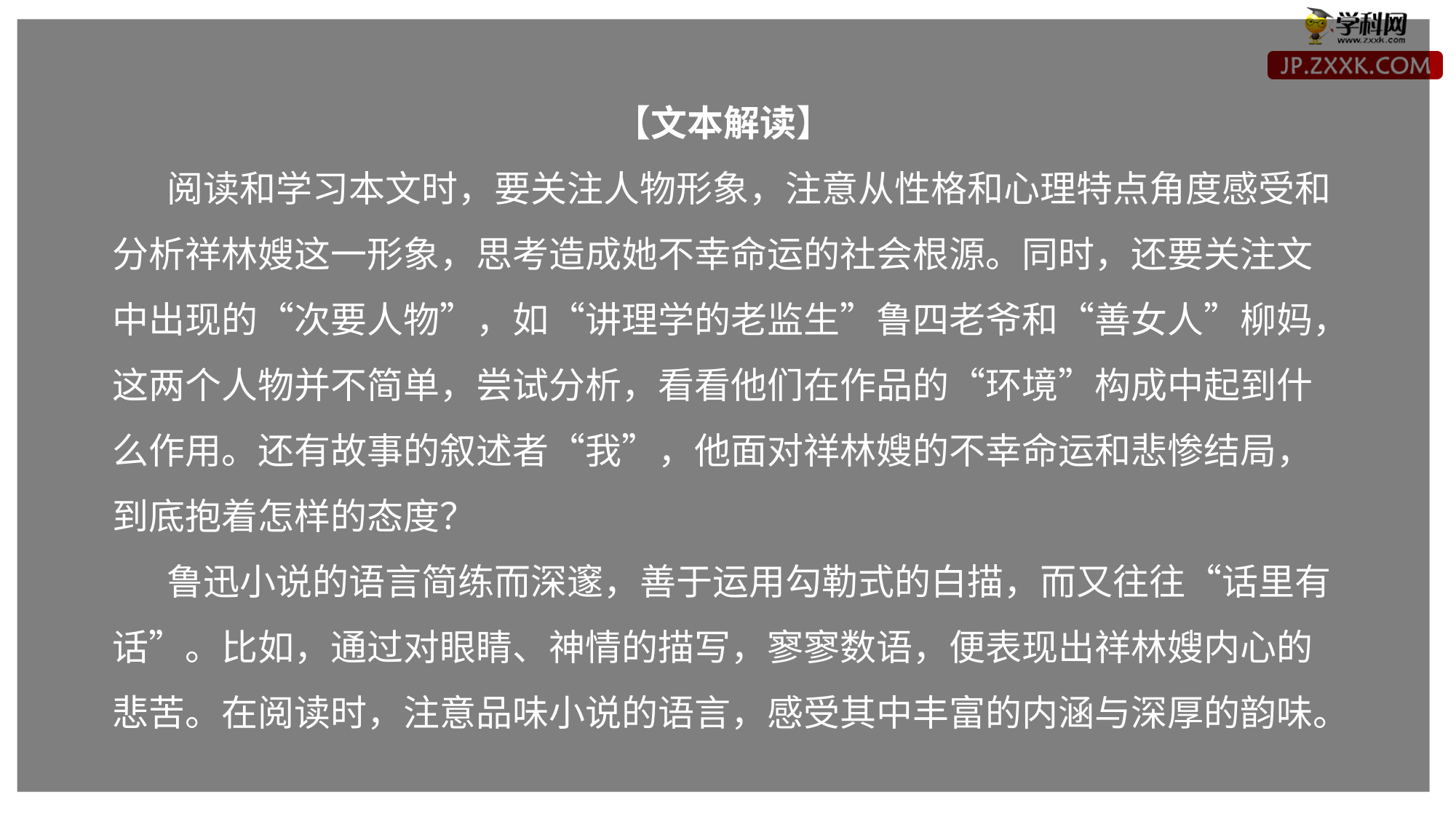

【文本解读】
阅读和学习本文时，要关注人物形象，注意从性格和心理特点角度感受和分析祥林嫂这一形象，思考造成她不幸命运的社会根源。同时，还要关注文中出现的“次要人物”，如“讲理学的老监生”鲁四老爷和“善女人”柳妈，这两个人物并不简单，尝试分析，看看他们在作品的“环境”构成中起到什么作用。还有故事的叙述者“我”，他面对祥林嫂的不幸命运和悲惨结局，到底抱着怎样的态度？
鲁迅小说的语言简练而深邃，善于运用勾勒式的白描，而又往往“话里有话”。比如，通过对眼睛、神情的描写，寥寥数语，便表现出祥林嫂内心的悲苦。在阅读时，注意品味小说的语言，感受其中丰富的内涵与深厚的韵味。